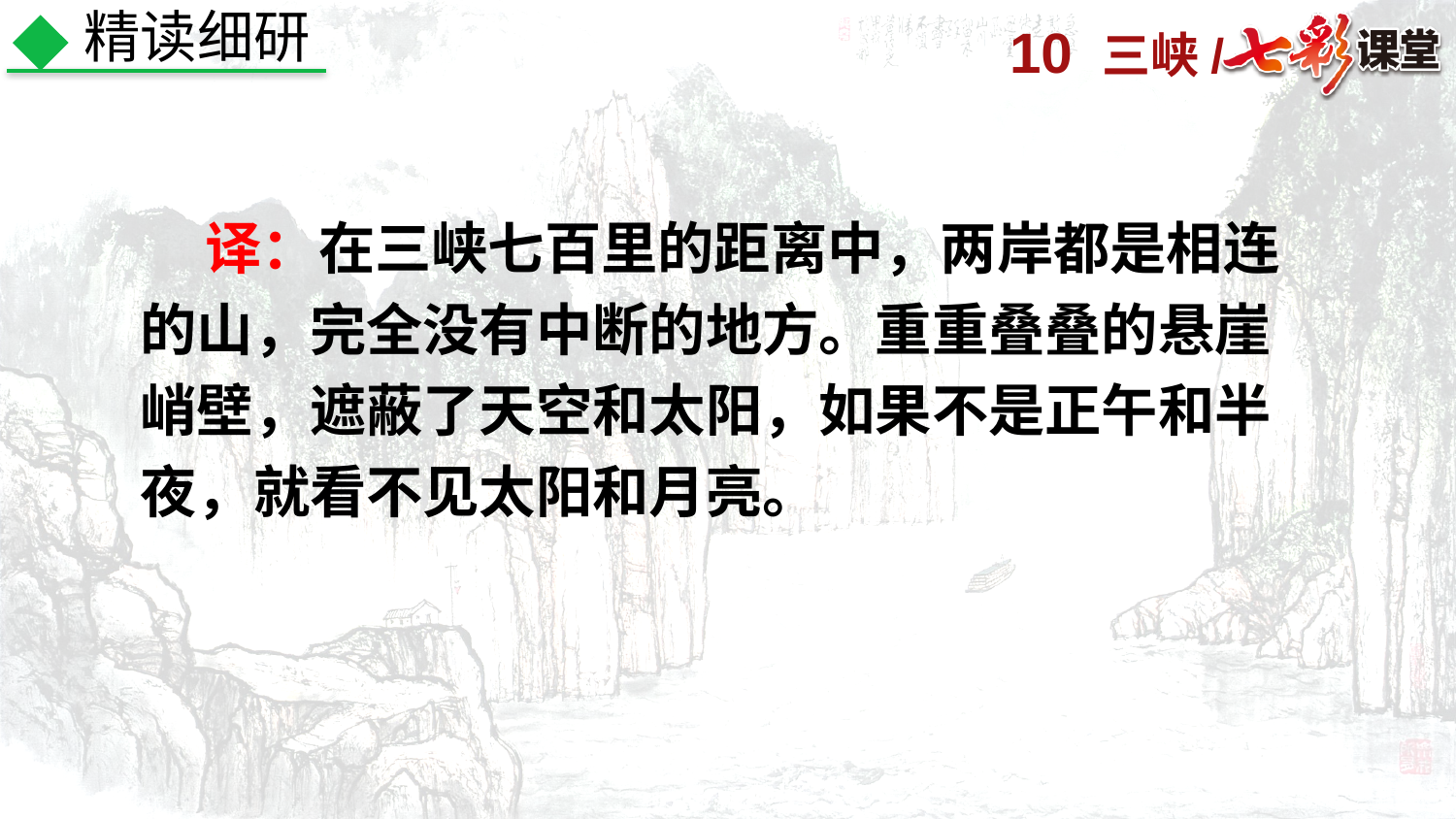

精读细研

    译：在三峡七百里的距离中，两岸都是相连的山，完全没有中断的地方。重重叠叠的悬崖峭壁，遮蔽了天空和太阳，如果不是正午和半夜，就看不见太阳和月亮。